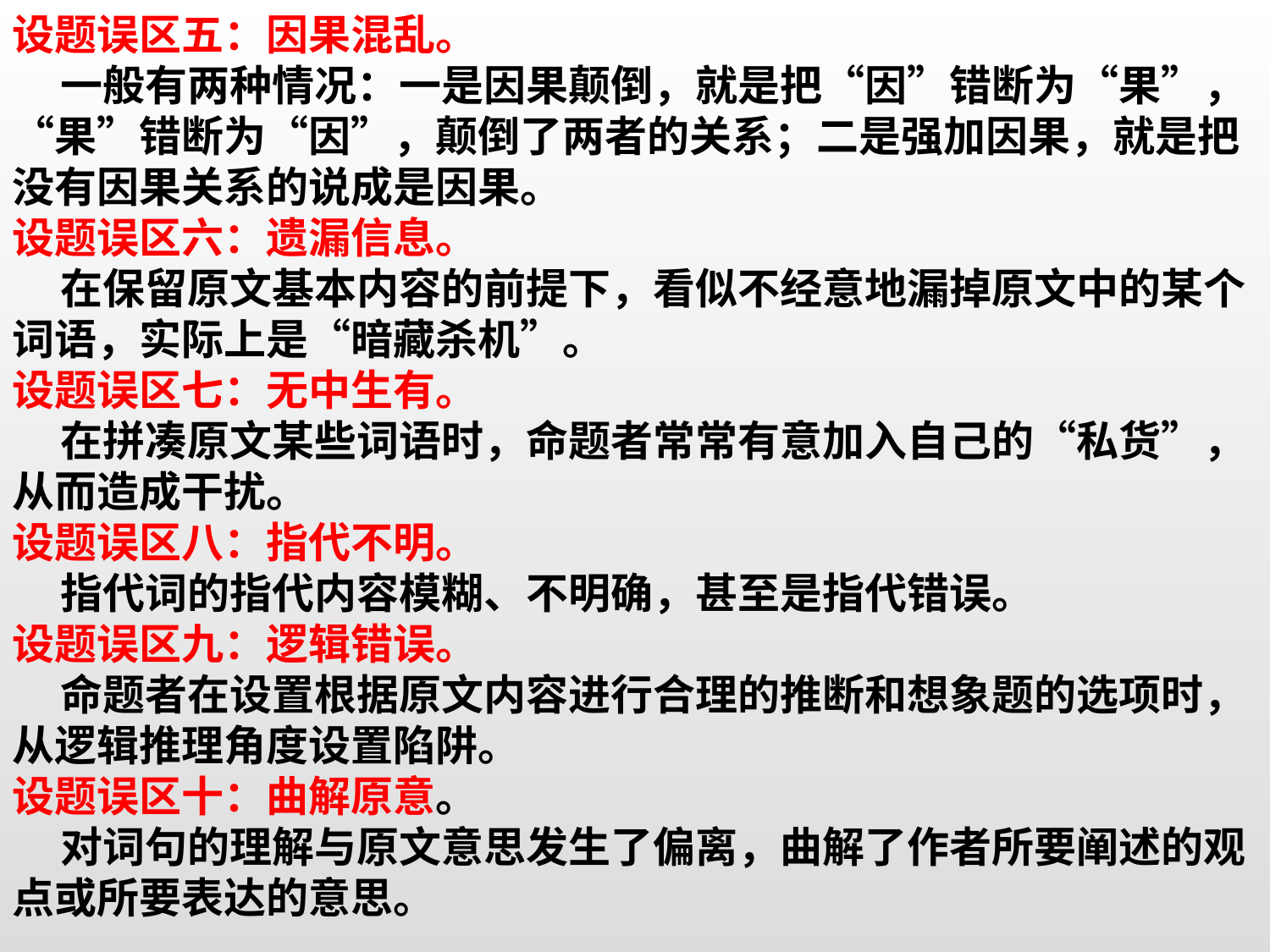

设题误区五：因果混乱。
    一般有两种情况：一是因果颠倒，就是把“因”错断为“果”，“果”错断为“因”，颠倒了两者的关系；二是强加因果，就是把没有因果关系的说成是因果。
设题误区六：遗漏信息。
    在保留原文基本内容的前提下，看似不经意地漏掉原文中的某个词语，实际上是“暗藏杀机”。
设题误区七：无中生有。
    在拼凑原文某些词语时，命题者常常有意加入自己的“私货”，从而造成干扰。
设题误区八：指代不明。
    指代词的指代内容模糊、不明确，甚至是指代错误。
设题误区九：逻辑错误。
    命题者在设置根据原文内容进行合理的推断和想象题的选项时，从逻辑推理角度设置陷阱。
设题误区十：曲解原意。
    对词句的理解与原文意思发生了偏离，曲解了作者所要阐述的观点或所要表达的意思。